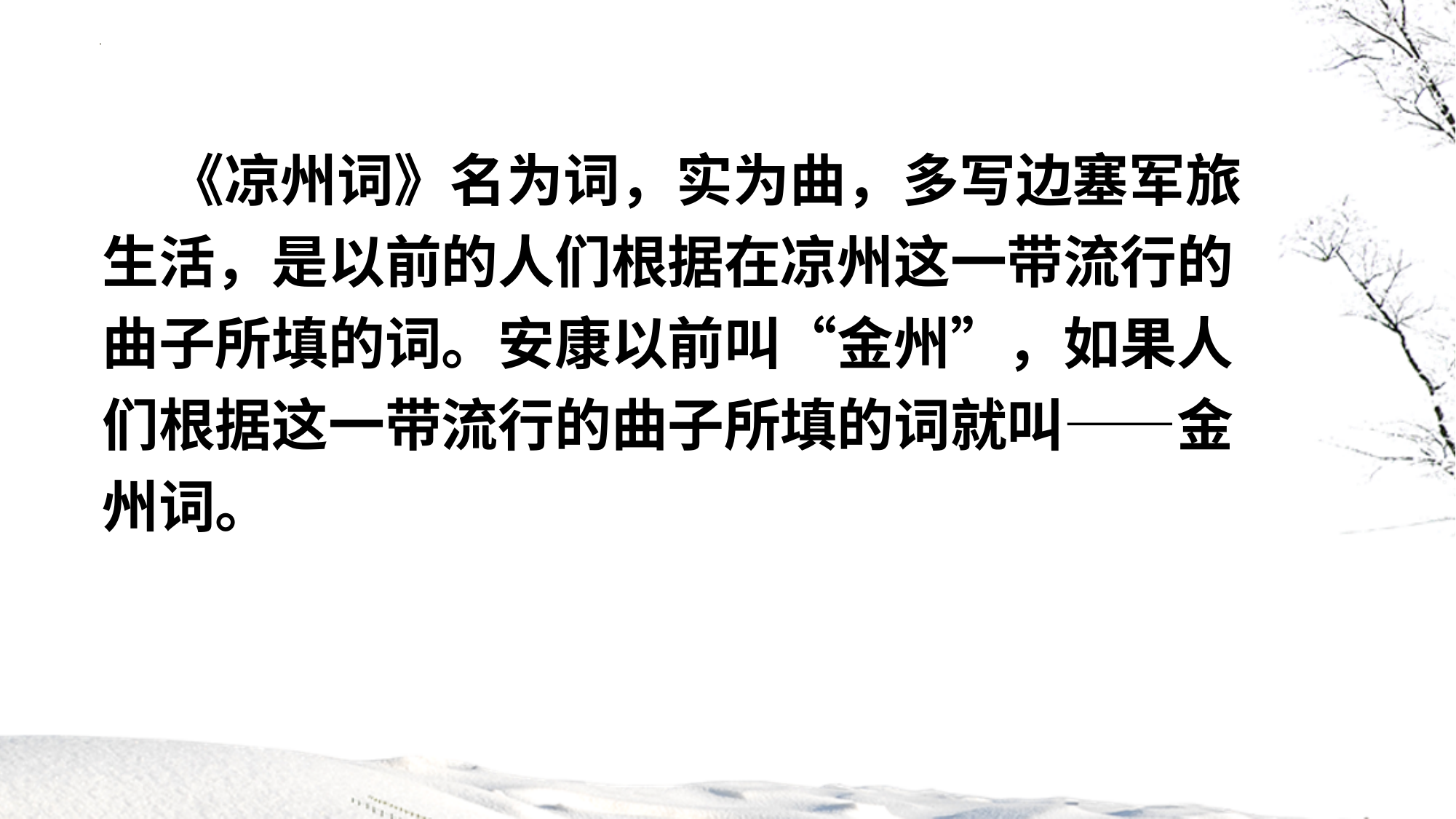

《凉州词》名为词，实为曲，多写边塞军旅生活，是以前的人们根据在凉州这一带流行的曲子所填的词。安康以前叫“金州”，如果人们根据这一带流行的曲子所填的词就叫——金州词。